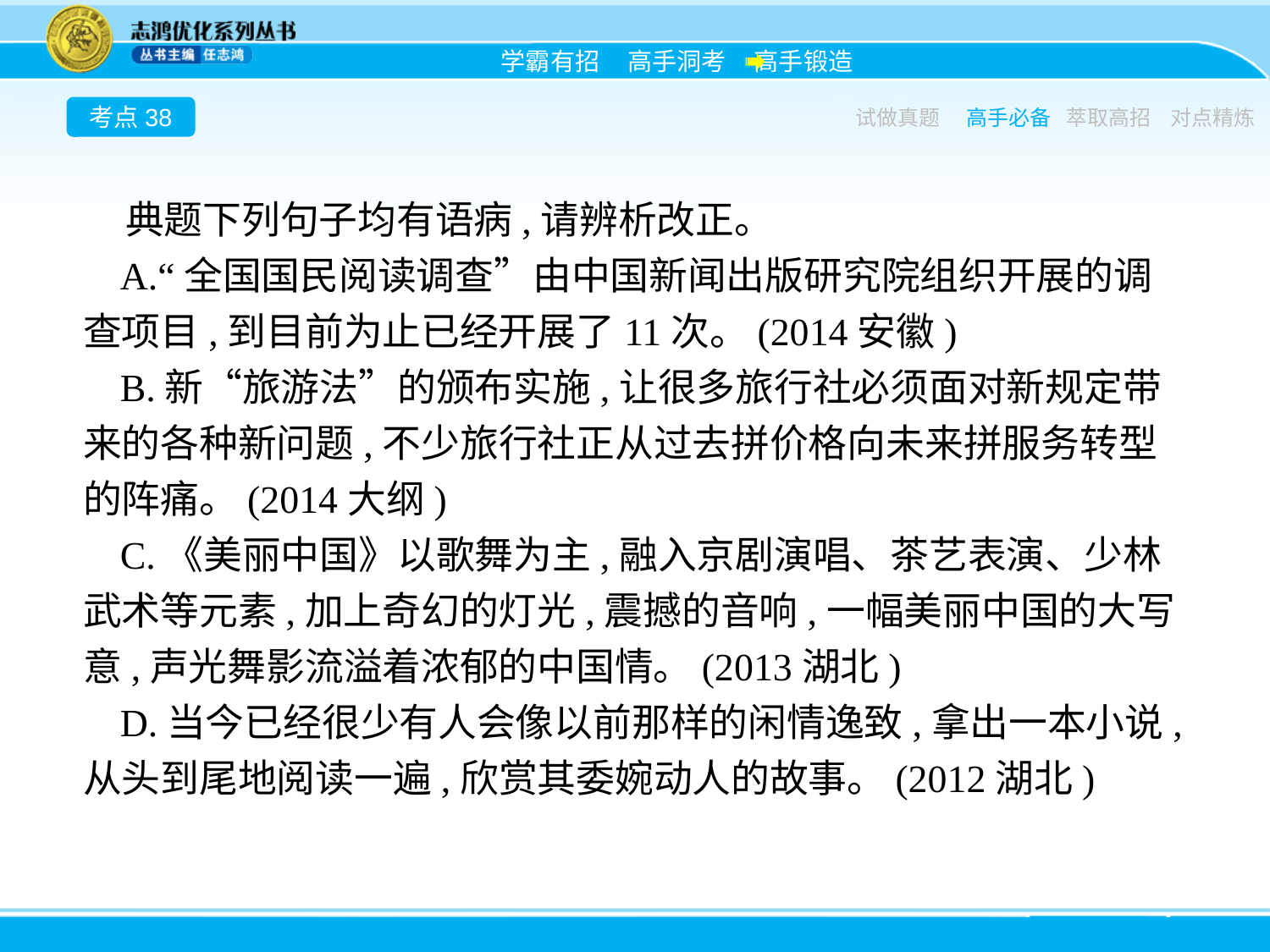

考点38
试做真题
高手必备
萃取高招
对点精炼
典题下列句子均有语病,请辨析改正。
A.“全国国民阅读调查”由中国新闻出版研究院组织开展的调查项目,到目前为止已经开展了11次。(2014安徽)
B.新“旅游法”的颁布实施,让很多旅行社必须面对新规定带来的各种新问题,不少旅行社正从过去拼价格向未来拼服务转型的阵痛。(2014大纲)
C.《美丽中国》以歌舞为主,融入京剧演唱、茶艺表演、少林武术等元素,加上奇幻的灯光,震撼的音响,一幅美丽中国的大写意,声光舞影流溢着浓郁的中国情。(2013湖北)
D.当今已经很少有人会像以前那样的闲情逸致,拿出一本小说,从头到尾地阅读一遍,欣赏其委婉动人的故事。(2012湖北)